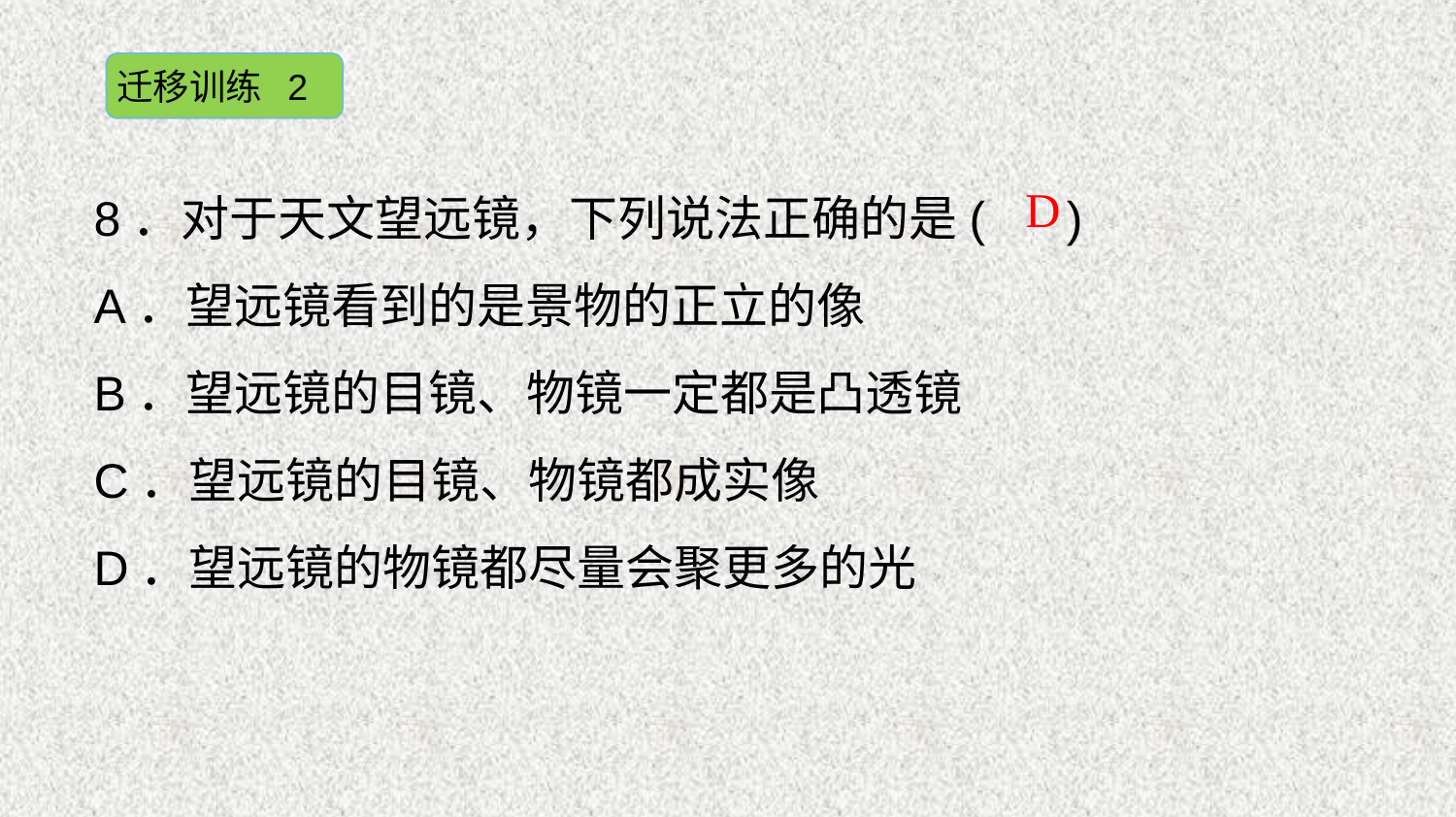

迁移训练  2
8．对于天文望远镜，下列说法正确的是(      )
A．望远镜看到的是景物的正立的像
B．望远镜的目镜、物镜一定都是凸透镜
C．望远镜的目镜、物镜都成实像
D．望远镜的物镜都尽量会聚更多的光
D